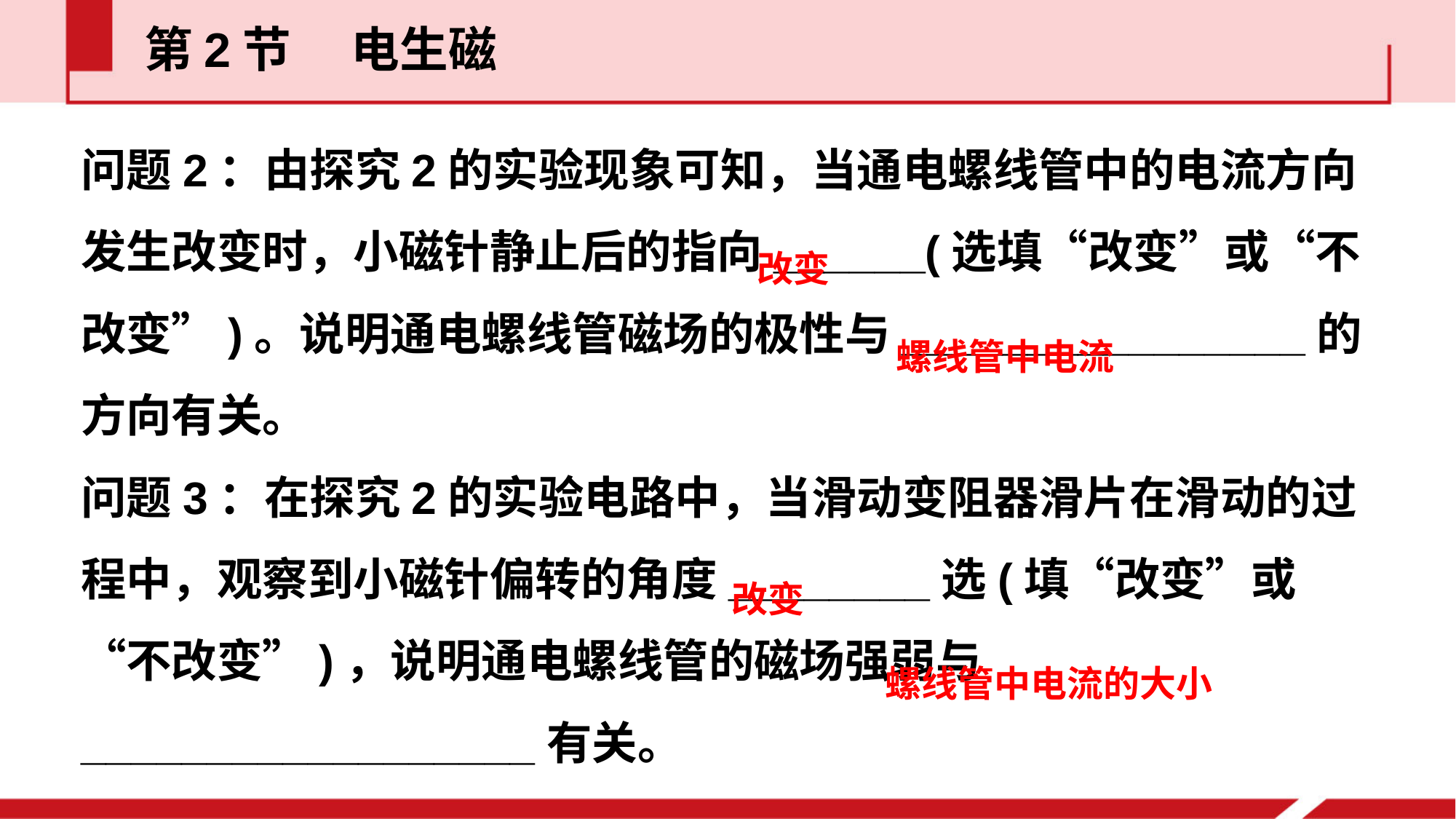

第2节  电生磁
问题2：由探究2的实验现象可知，当通电螺线管中的电流方向发生改变时，小磁针静止后的指向______(选填“改变”或“不改变”)。说明通电螺线管磁场的极性与________________的方向有关。
问题3：在探究2的实验电路中，当滑动变阻器滑片在滑动的过程中，观察到小磁针偏转的角度________选(填“改变”或“不改变”)，说明通电螺线管的磁场强弱与__________________有关。
改变
螺线管中电流
改变
螺线管中电流的大小